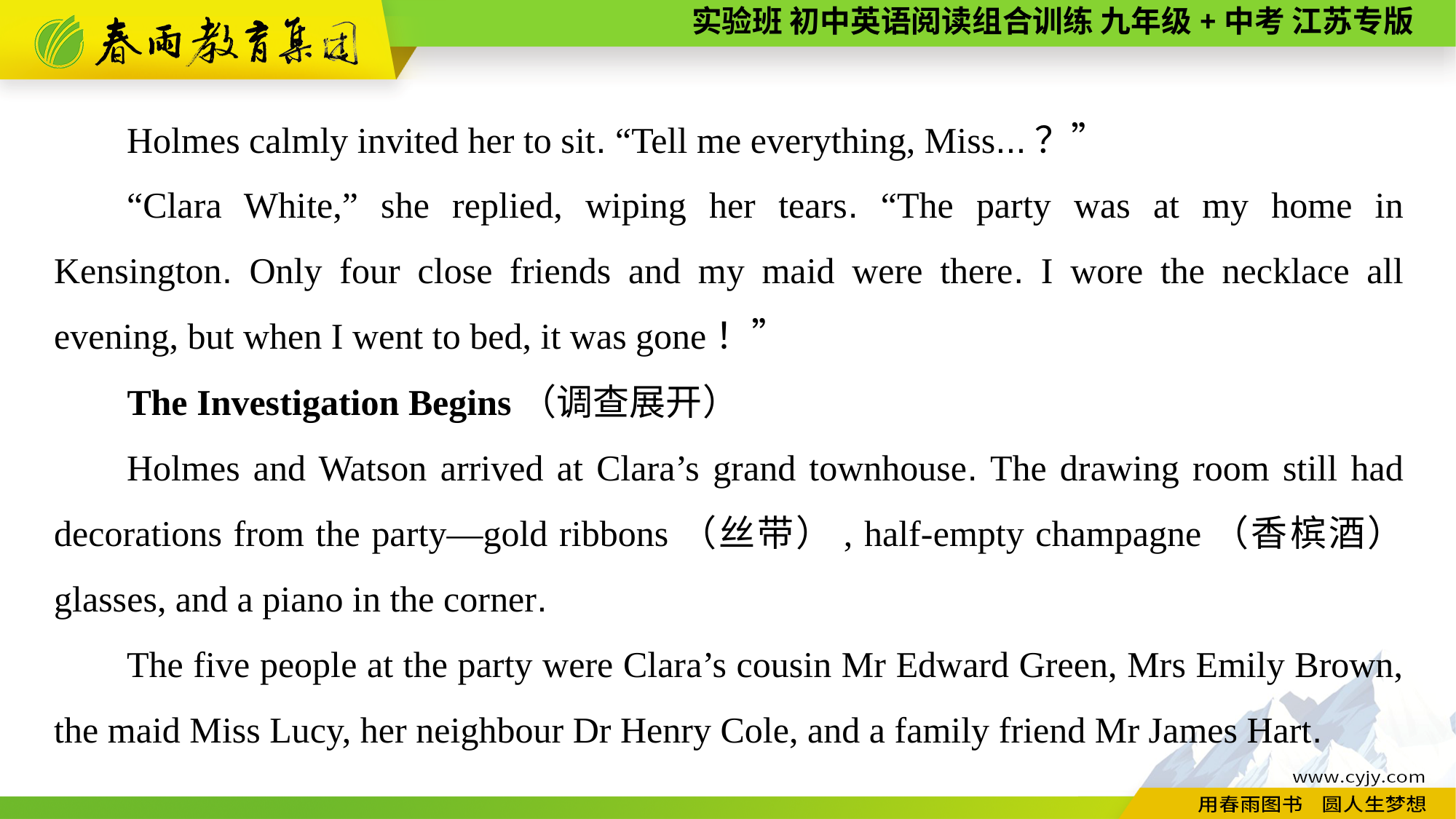

Holmes calmly invited her to sit. “Tell me everything, Miss...？”
“Clara White,” she replied, wiping her tears. “The party was at my home in Kensington. Only four close friends and my maid were there. I wore the necklace all evening, but when I went to bed, it was gone！”
The Investigation Begins（调查展开）
Holmes and Watson arrived at Clara’s grand townhouse. The drawing room still had decorations from the party—gold ribbons（丝带）, half-empty champagne（香槟酒） glasses, and a piano in the corner.
The five people at the party were Clara’s cousin Mr Edward Green, Mrs Emily Brown, the maid Miss Lucy, her neighbour Dr Henry Cole, and a family friend Mr James Hart.